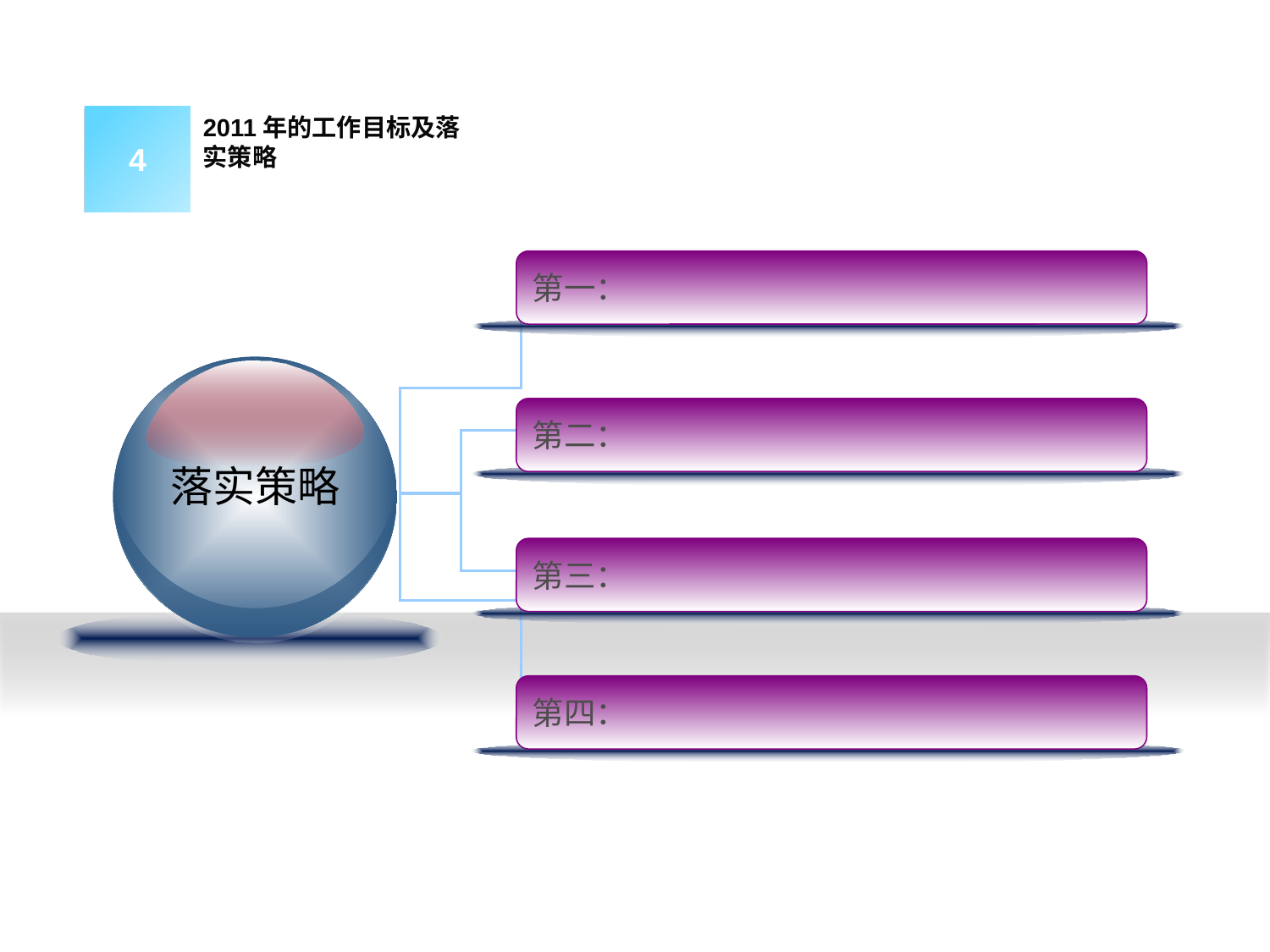

4
2011年的工作目标及落实策略
第一：

第二：

落实策略
第三：

第四：